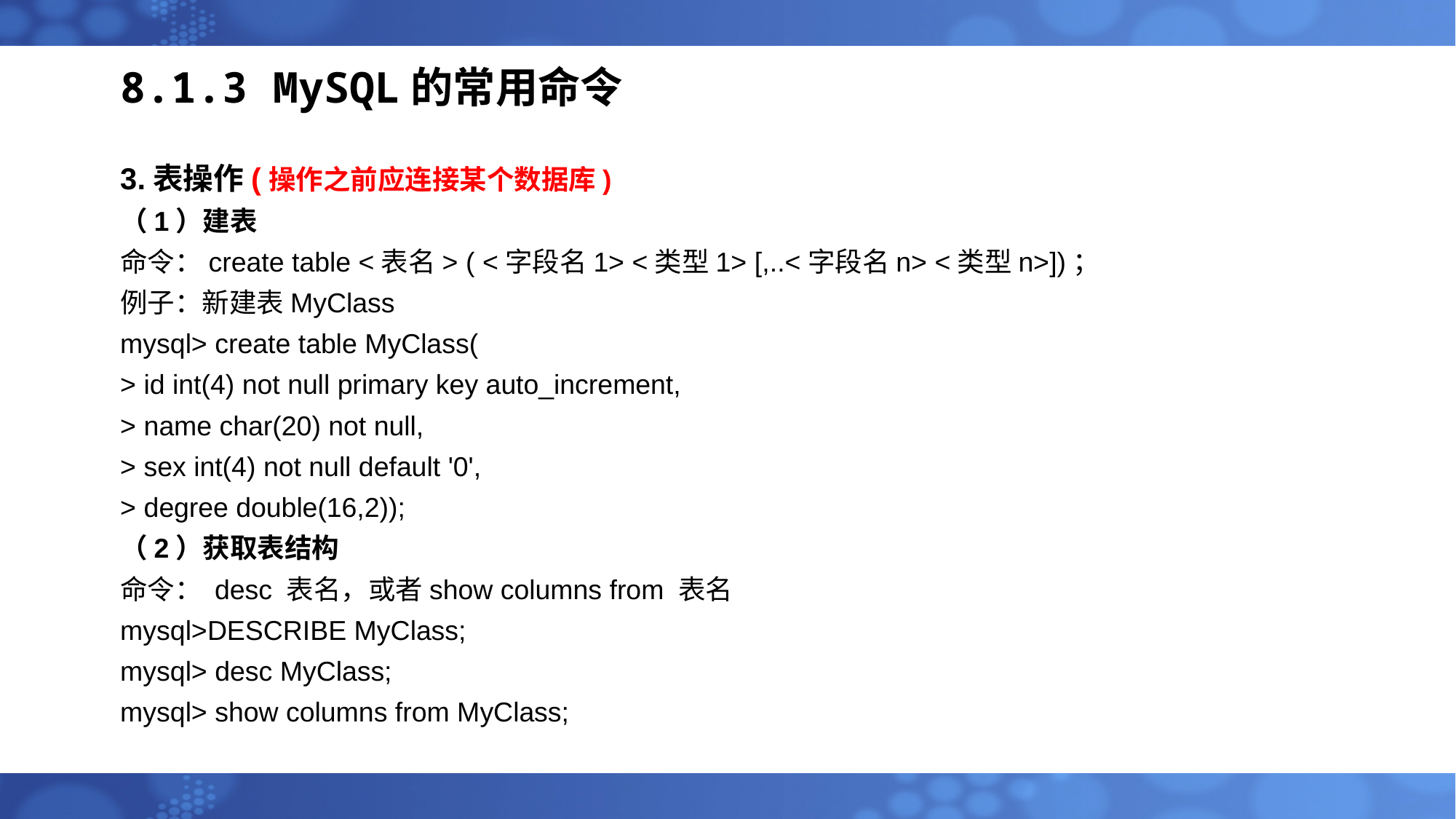

# 8.1.3 MySQL的常用命令
3.表操作(操作之前应连接某个数据库)
（1）建表
命令：create table <表名> ( <字段名1> <类型1> [,..<字段名n> <类型n>])；
例子：新建表MyClass
mysql> create table MyClass(
> id int(4) not null primary key auto_increment,
> name char(20) not null,
> sex int(4) not null default '0',
> degree double(16,2));
（2）获取表结构
命令： desc 表名，或者show columns from 表名
mysql>DESCRIBE MyClass;
mysql> desc MyClass;
mysql> show columns from MyClass;